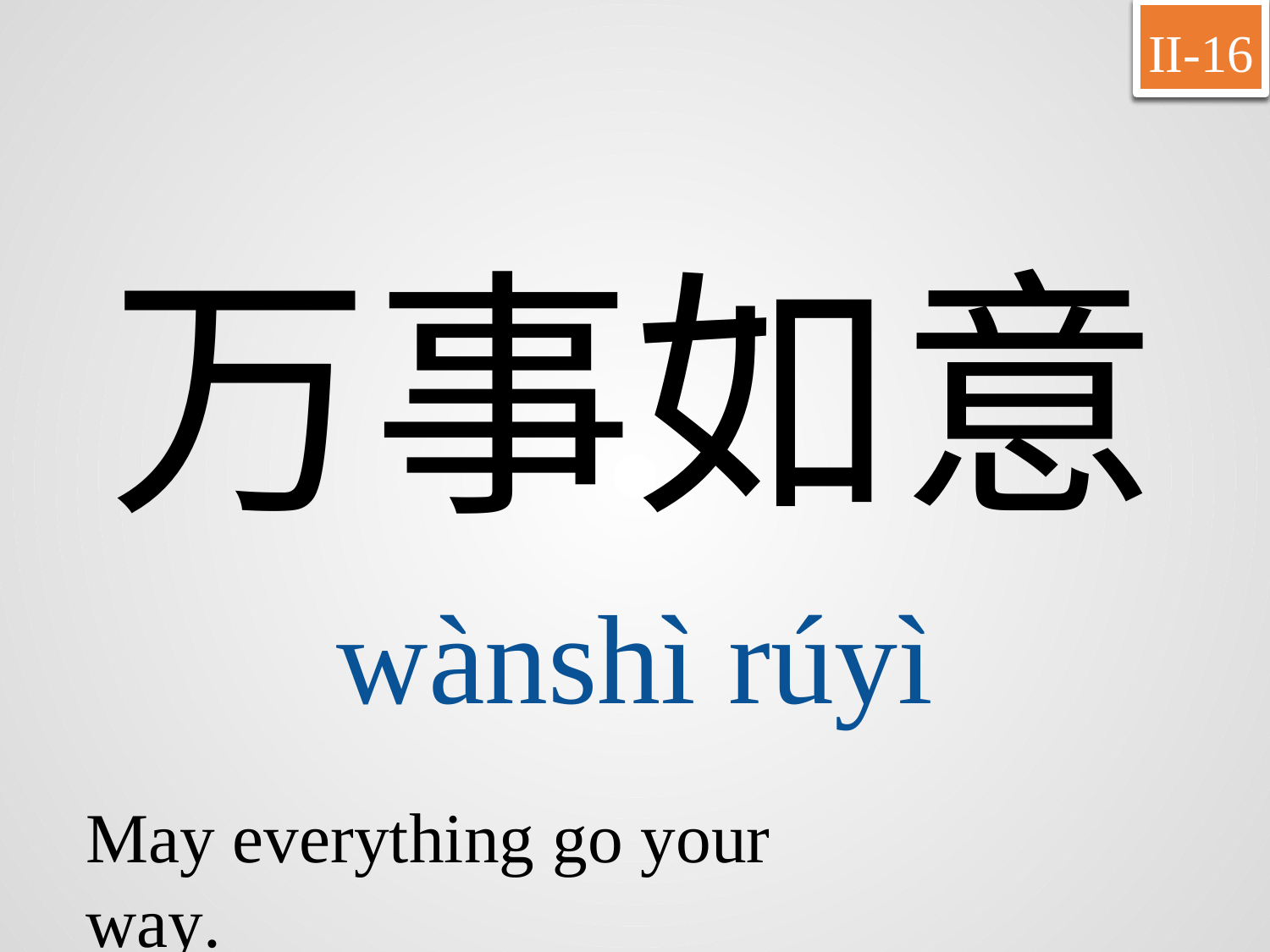

II-16
万事如意
wànshì	rúyì
May everything go your way.